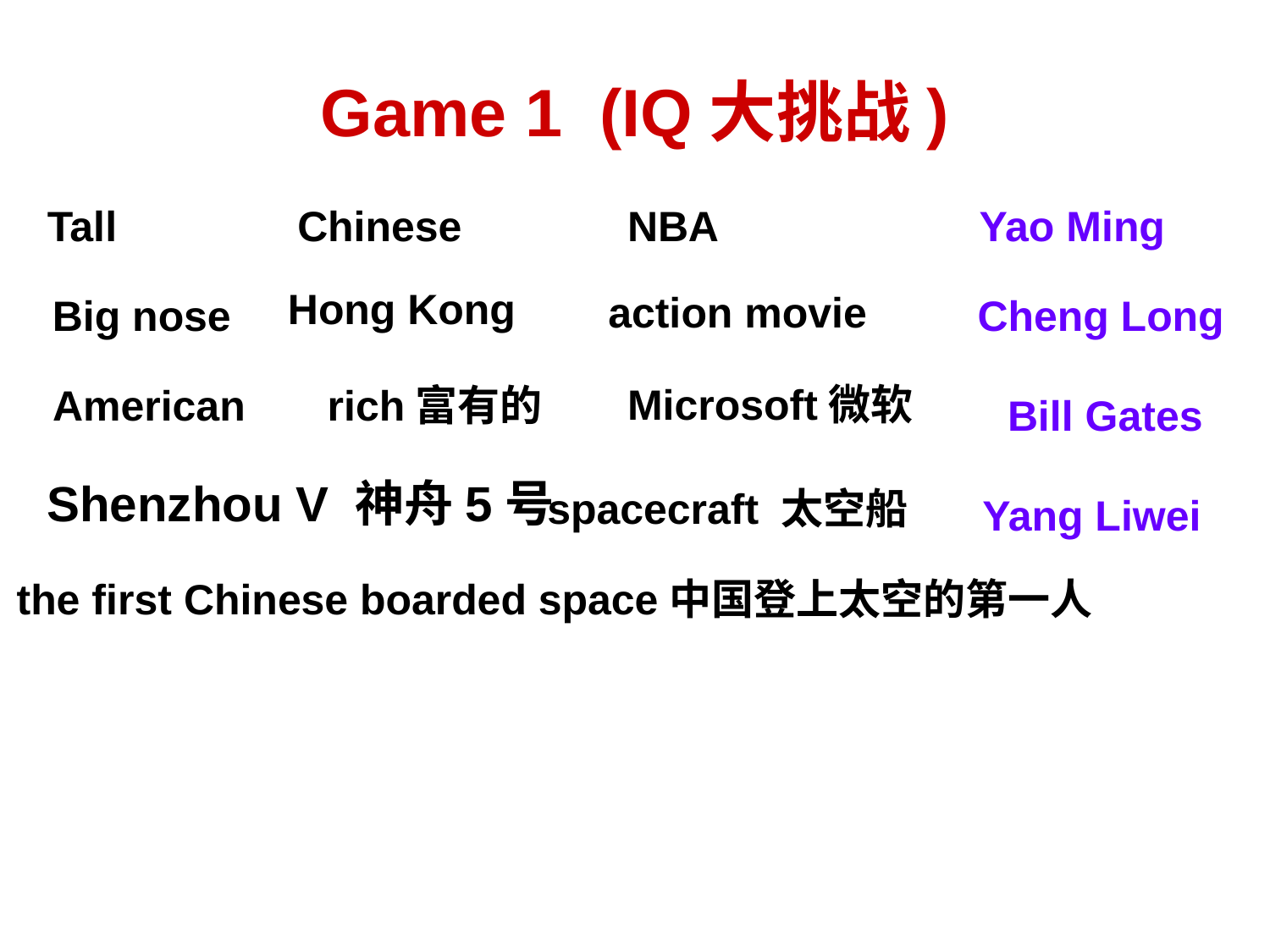

Game 1  (IQ大挑战)
Tall
Chinese
NBA
 Yao Ming
Hong Kong
action movie
Big nose
Cheng Long
Microsoft微软
American
rich富有的
Bill Gates
Shenzhou V 神舟5号
spacecraft 太空船
Yang Liwei
the first Chinese boarded space中国登上太空的第一人